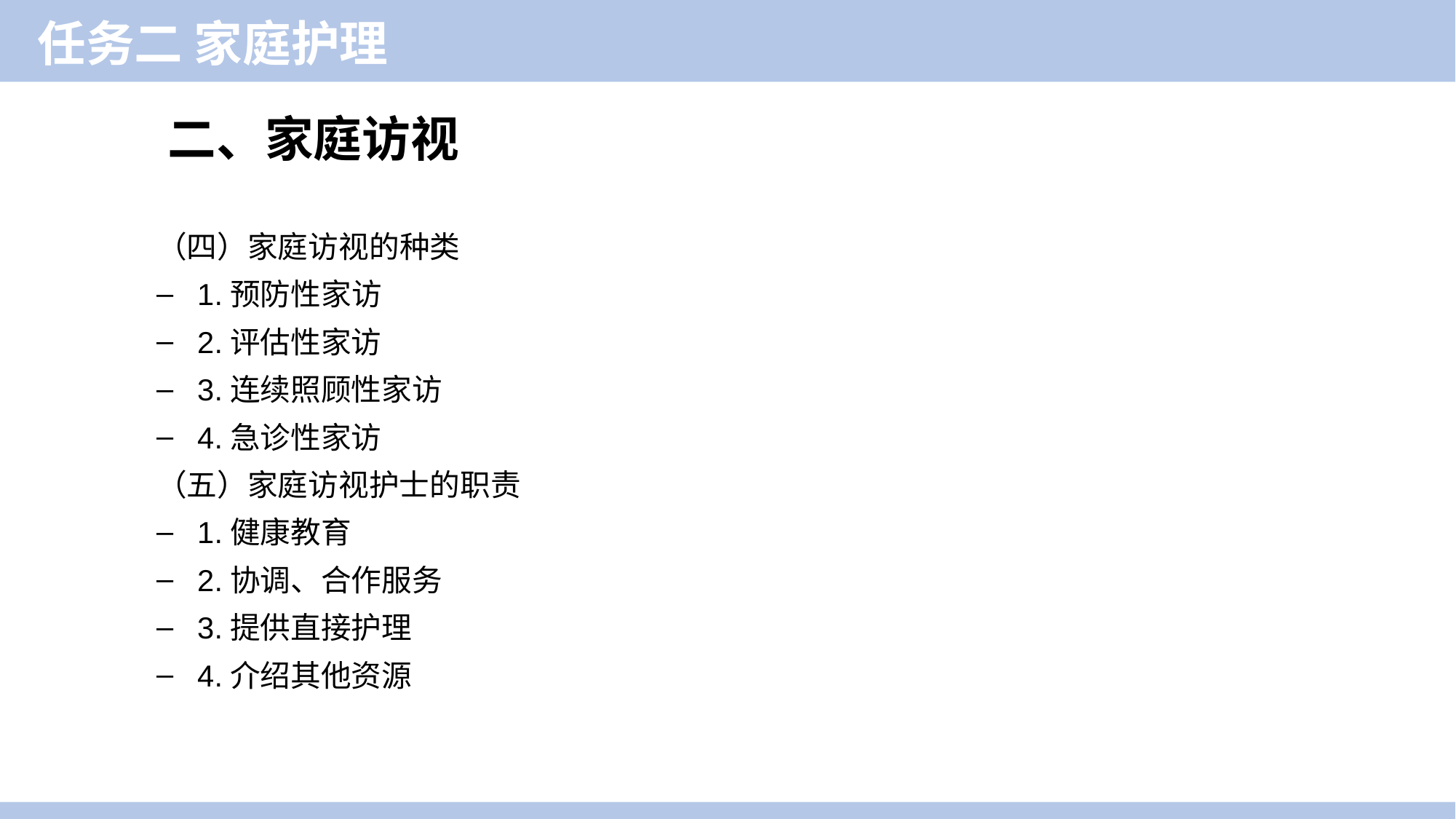

任务二 家庭护理
二、家庭访视
（四）家庭访视的种类
1.预防性家访
2.评估性家访
3.连续照顾性家访
4.急诊性家访
（五）家庭访视护士的职责
1.健康教育
2.协调、合作服务
3.提供直接护理
4.介绍其他资源